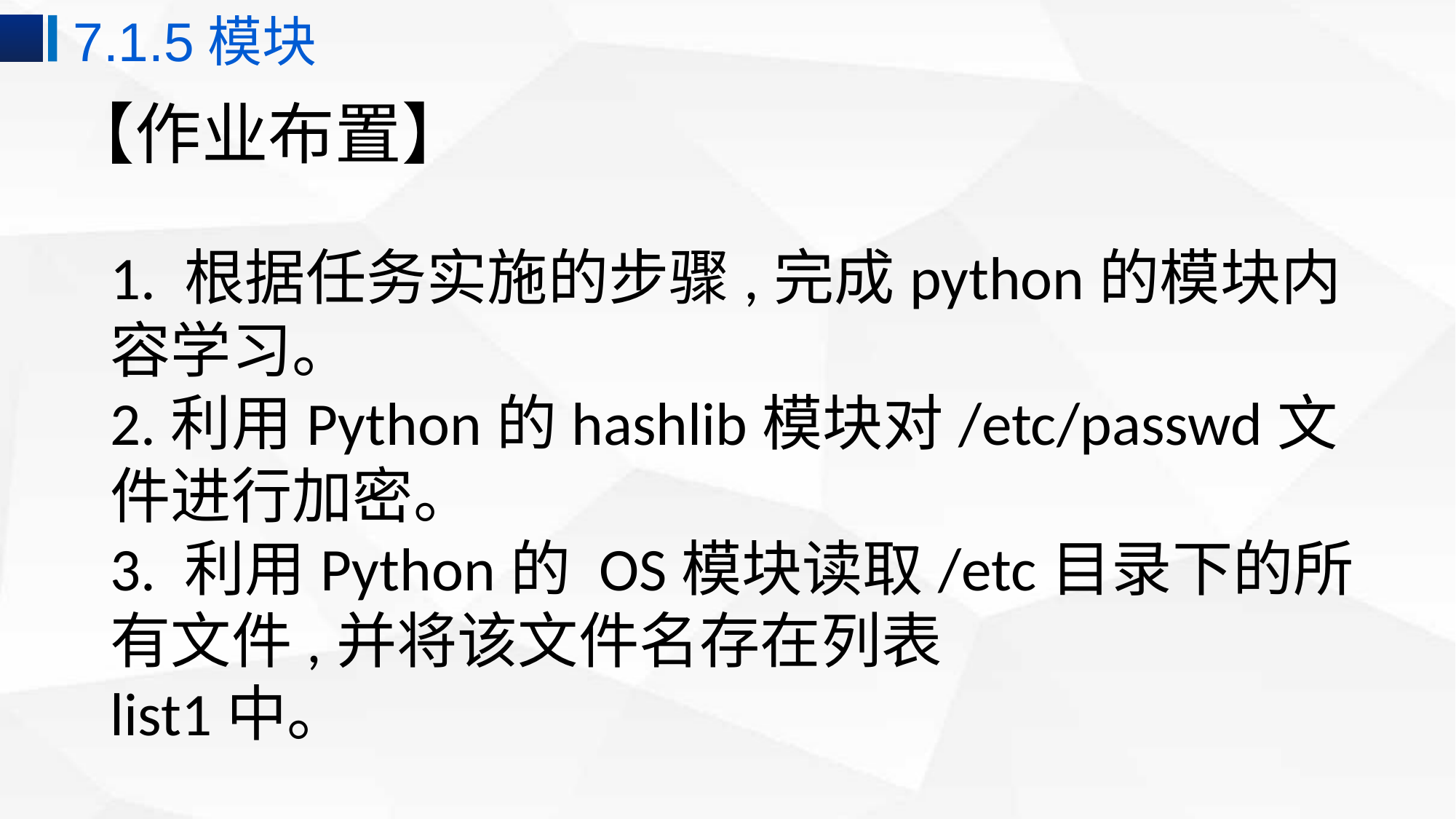

7.1.5模块

# 【作业布置】
1. 根据任务实施的步骤,完成python的模块内容学习。
2.利用Python的hashlib模块对/etc/passwd文件进行加密。
3. 利用Python的 OS模块读取/etc目录下的所有文件,并将该文件名存在列表
list1中。